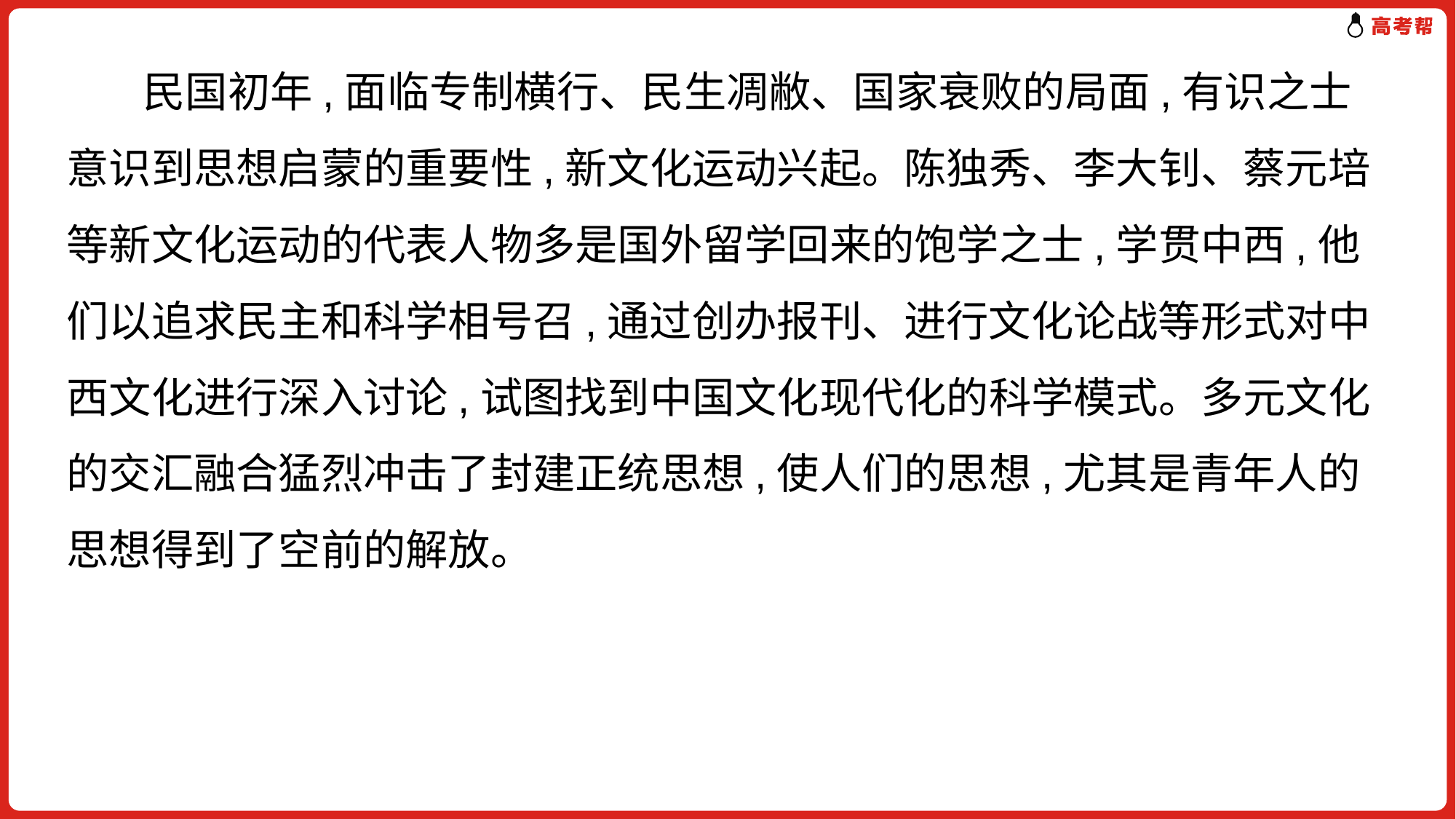

民国初年,面临专制横行、民生凋敝、国家衰败的局面,有识之士意识到思想启蒙的重要性,新文化运动兴起。陈独秀、李大钊、蔡元培等新文化运动的代表人物多是国外留学回来的饱学之士,学贯中西,他们以追求民主和科学相号召,通过创办报刊、进行文化论战等形式对中西文化进行深入讨论,试图找到中国文化现代化的科学模式。多元文化的交汇融合猛烈冲击了封建正统思想,使人们的思想,尤其是青年人的思想得到了空前的解放。